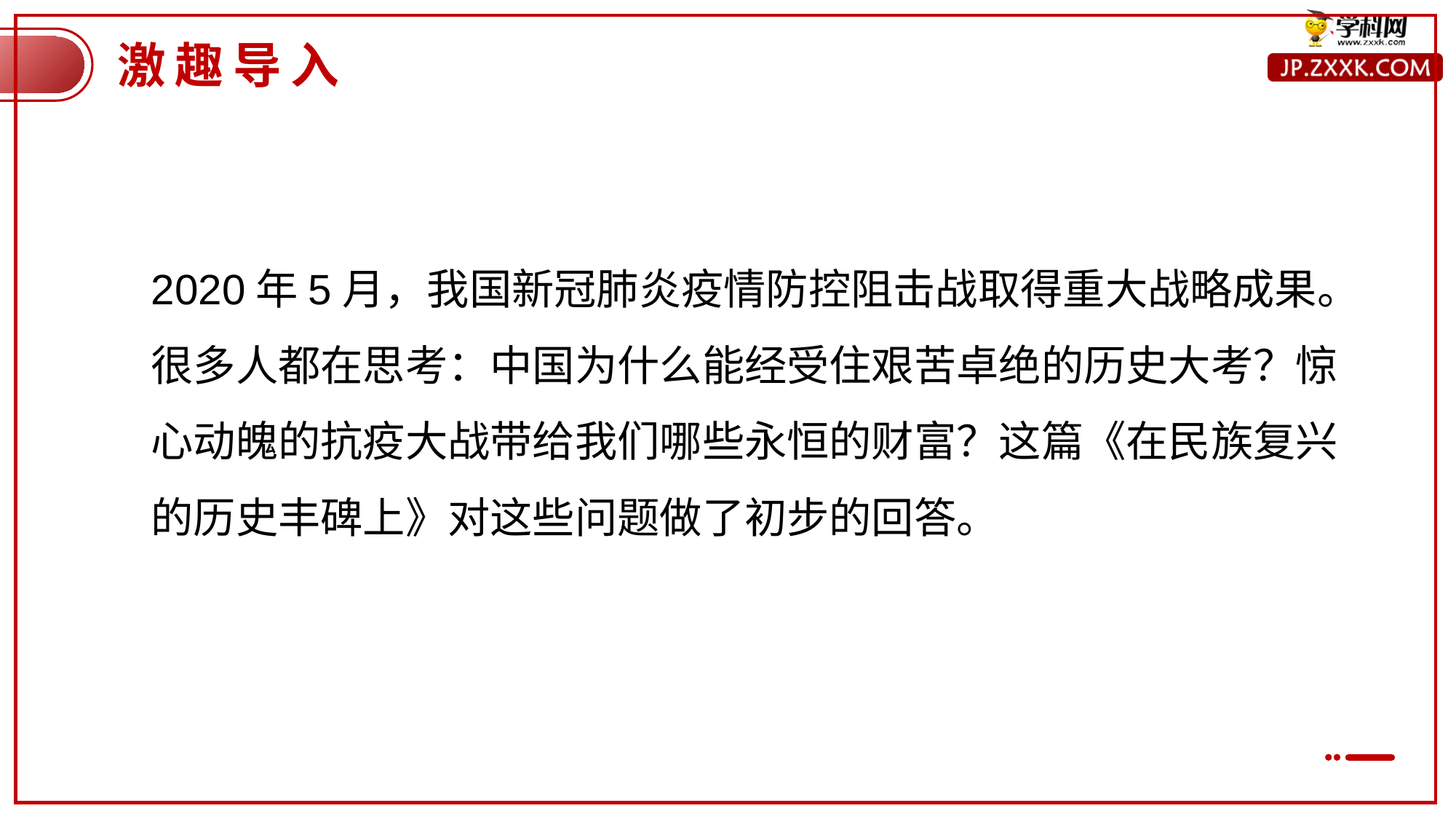

激趣导入

2020年5月，我国新冠肺炎疫情防控阻击战取得重大战略成果。很多人都在思考：中国为什么能经受住艰苦卓绝的历史大考？惊心动魄的抗疫大战带给我们哪些永恒的财富？这篇《在民族复兴的历史丰碑上》对这些问题做了初步的回答。